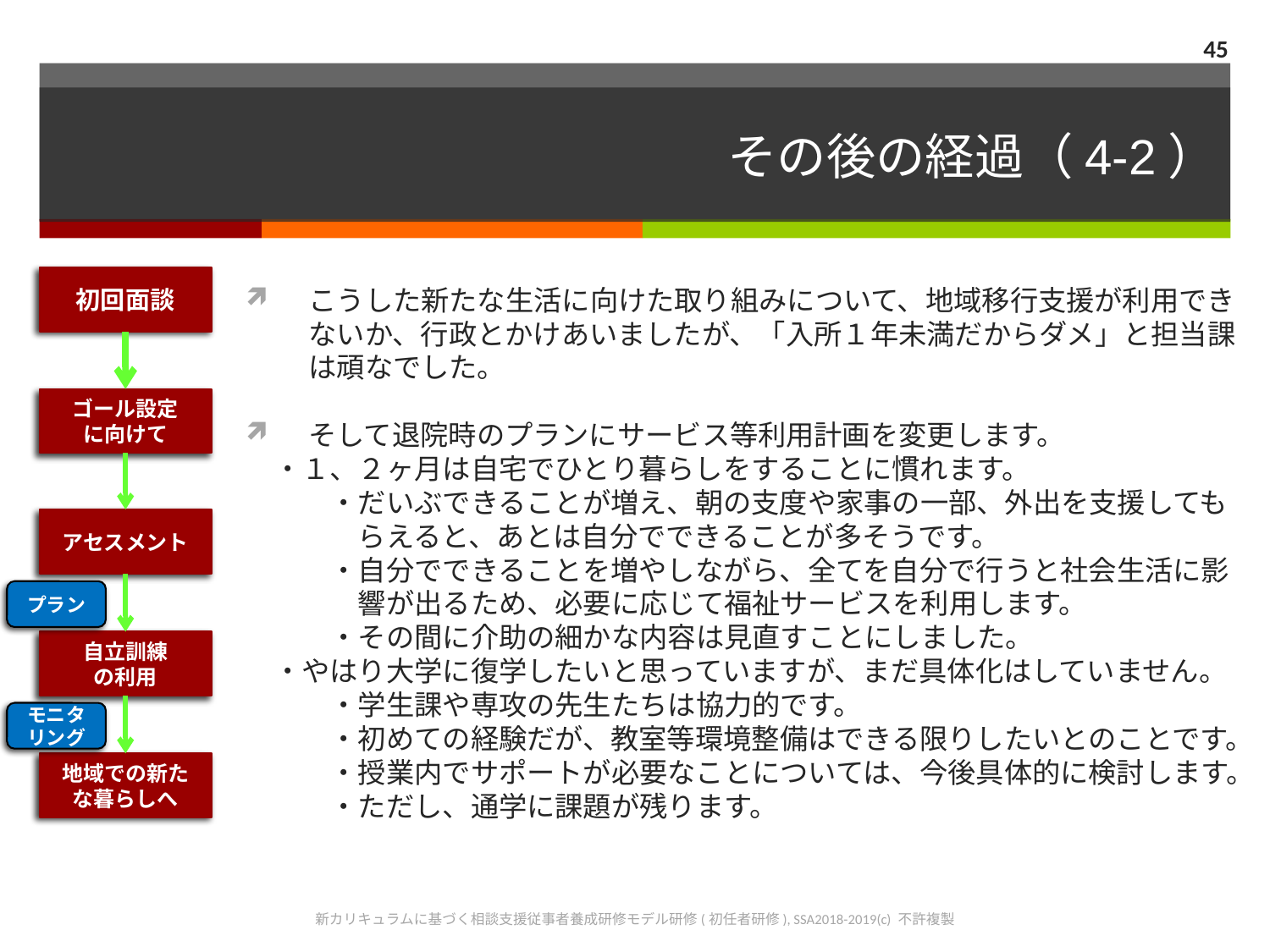

45
# その後の経過（4-2）
初回面談
こうした新たな生活に向けた取り組みについて、地域移行支援が利用できないか、行政とかけあいましたが、「入所１年未満だからダメ」と担当課は頑なでした。

そして退院時のプランにサービス等利用計画を変更します。
　・１、２ヶ月は自宅でひとり暮らしをすることに慣れます。
　　　・だいぶできることが増え、朝の支度や家事の一部、外出を支援しても
　　　　らえると、あとは自分でできることが多そうです。
　　　・自分でできることを増やしながら、全てを自分で行うと社会生活に影
　　　　響が出るため、必要に応じて福祉サービスを利用します。
　　　・その間に介助の細かな内容は見直すことにしました。
　・やはり大学に復学したいと思っていますが、まだ具体化はしていません。
　　　・学生課や専攻の先生たちは協力的です。
　　　・初めての経験だが、教室等環境整備はできる限りしたいとのことです。
　　　・授業内でサポートが必要なことについては、今後具体的に検討します。
　　　・ただし、通学に課題が残ります。
ゴール設定
に向けて
アセスメント
プラン
自立訓練
の利用
モニタリング
地域での新たな暮らしへ
新カリキュラムに基づく相談支援従事者養成研修モデル研修(初任者研修), SSA2018-2019(c) 不許複製